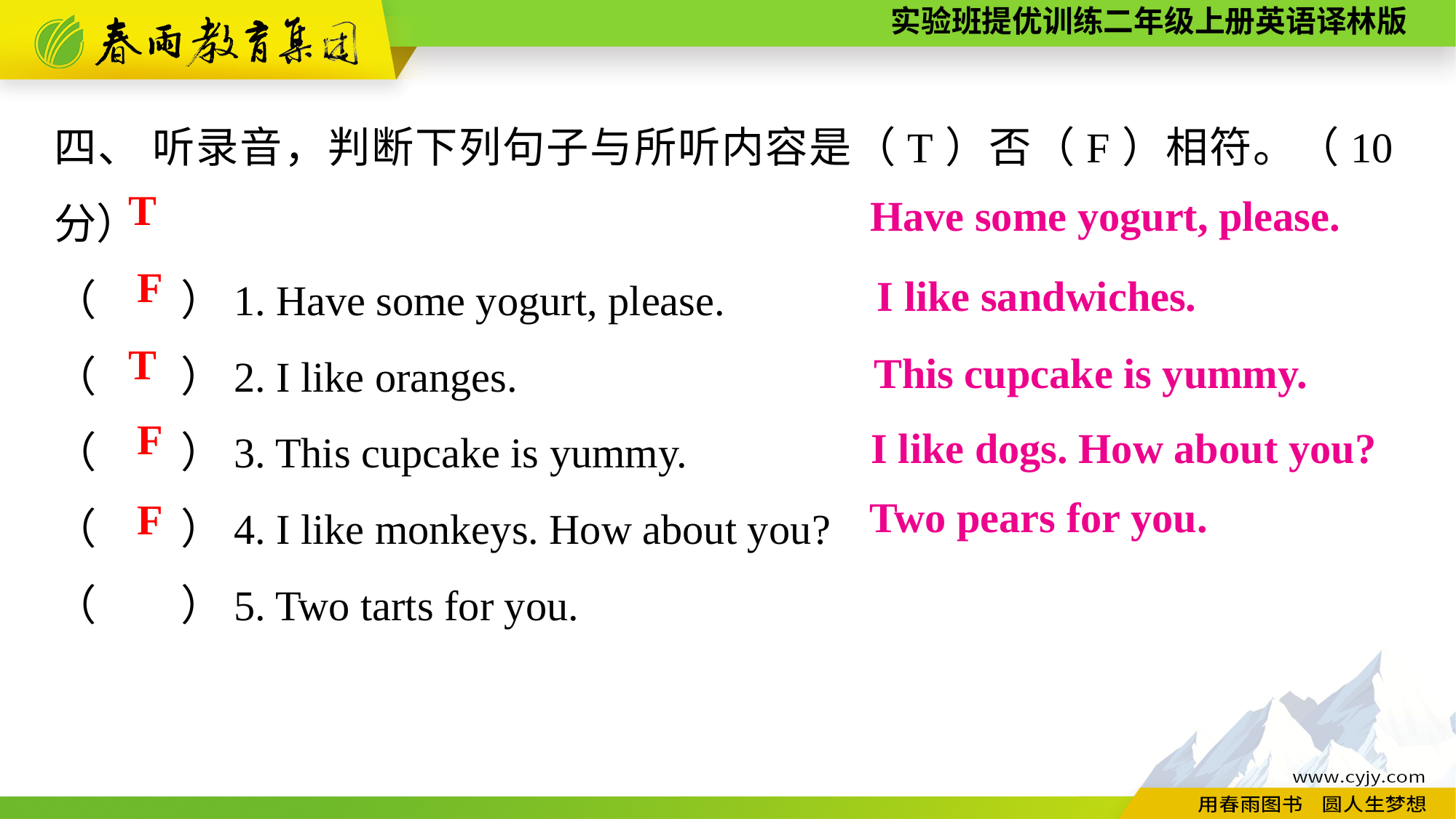

四、 听录音，判断下列句子与所听内容是（T）否（F）相符。（10分）
（　　）1. Have some yogurt, please.
（　　）2. I like oranges.
（　　）3. This cupcake is yummy.
（　　）4. I like monkeys. How about you?
（　　）5. Two tarts for you.
T
Have some yogurt, please.
F
I like sandwiches.
T
This cupcake is yummy.
F
I like dogs. How about you?
Two pears for you.
F